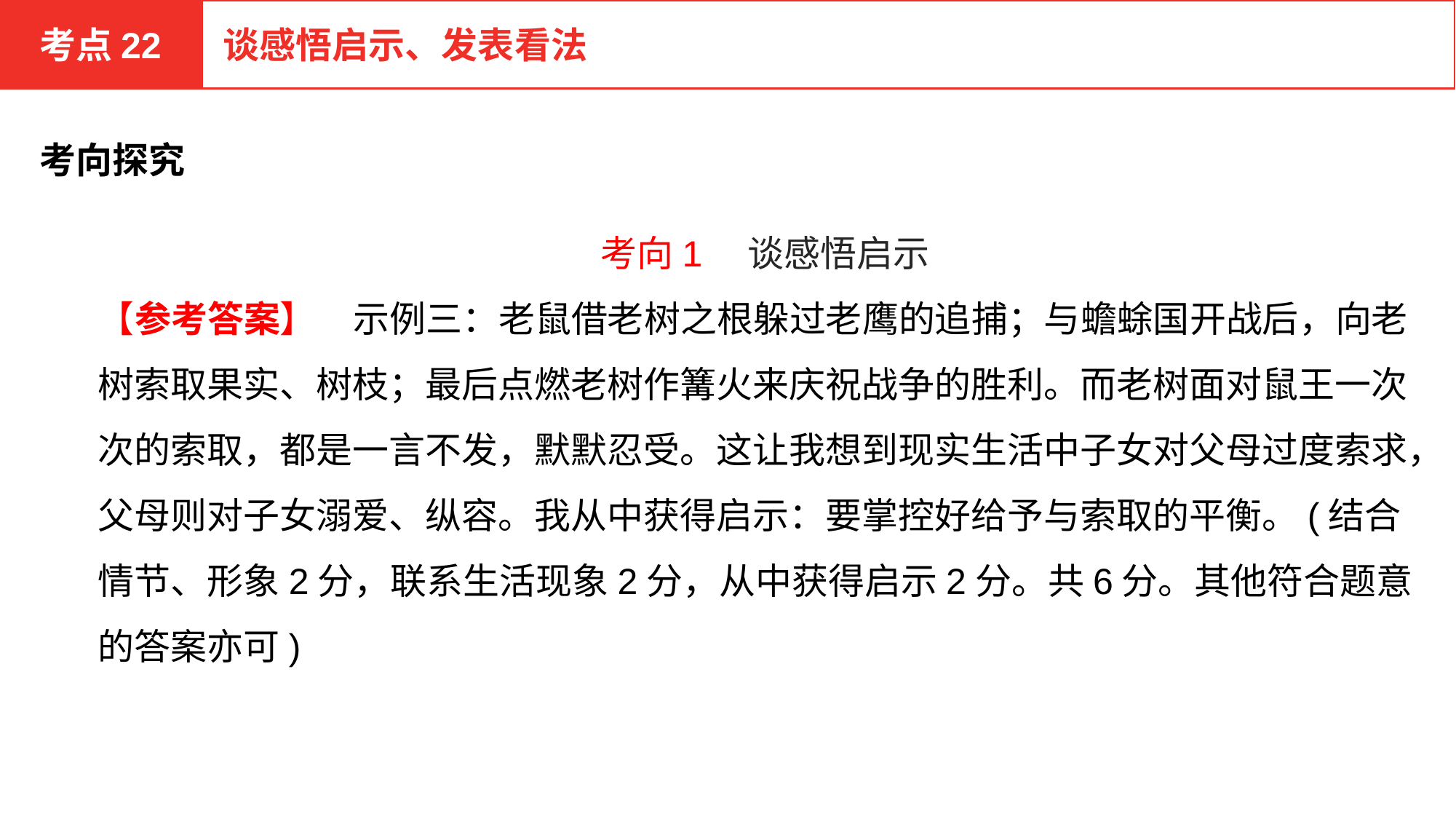

考点22
谈感悟启示、发表看法
考向探究

考向1　谈感悟启示
【参考答案】　示例三：老鼠借老树之根躲过老鹰的追捕；与蟾蜍国开战后，向老树索取果实、树枝；最后点燃老树作篝火来庆祝战争的胜利。而老树面对鼠王一次次的索取，都是一言不发，默默忍受。这让我想到现实生活中子女对父母过度索求，父母则对子女溺爱、纵容。我从中获得启示：要掌控好给予与索取的平衡。(结合情节、形象2分，联系生活现象2分，从中获得启示2分。共6分。其他符合题意的答案亦可)